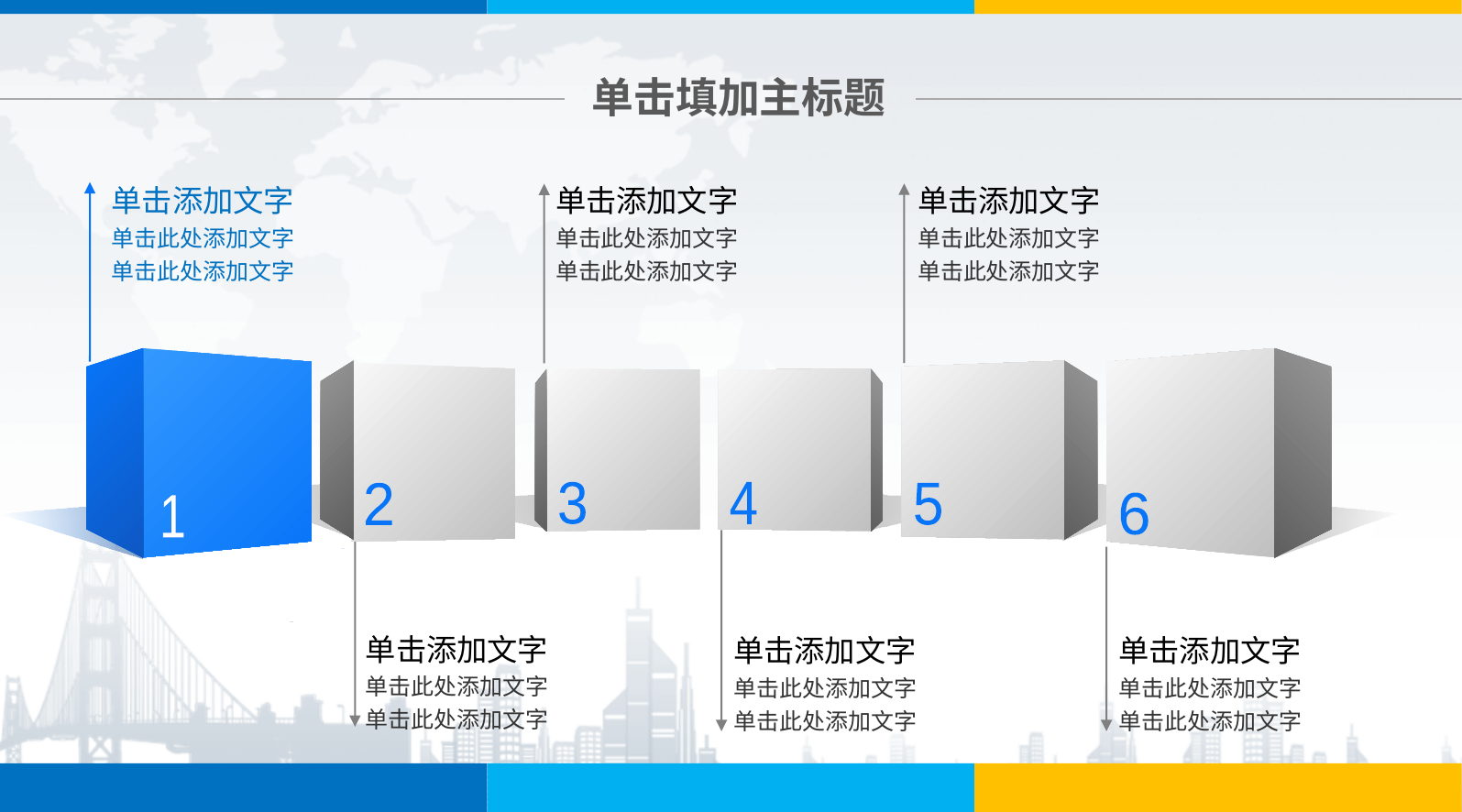

单击填加主标题
单击添加文字
单击此处添加文字
单击此处添加文字
单击添加文字
单击此处添加文字
单击此处添加文字
单击添加文字
单击此处添加文字
单击此处添加文字

1

6

2

5

3

4

单击添加文字
单击此处添加文字
单击此处添加文字
单击添加文字
单击此处添加文字
单击此处添加文字
单击添加文字
单击此处添加文字
单击此处添加文字